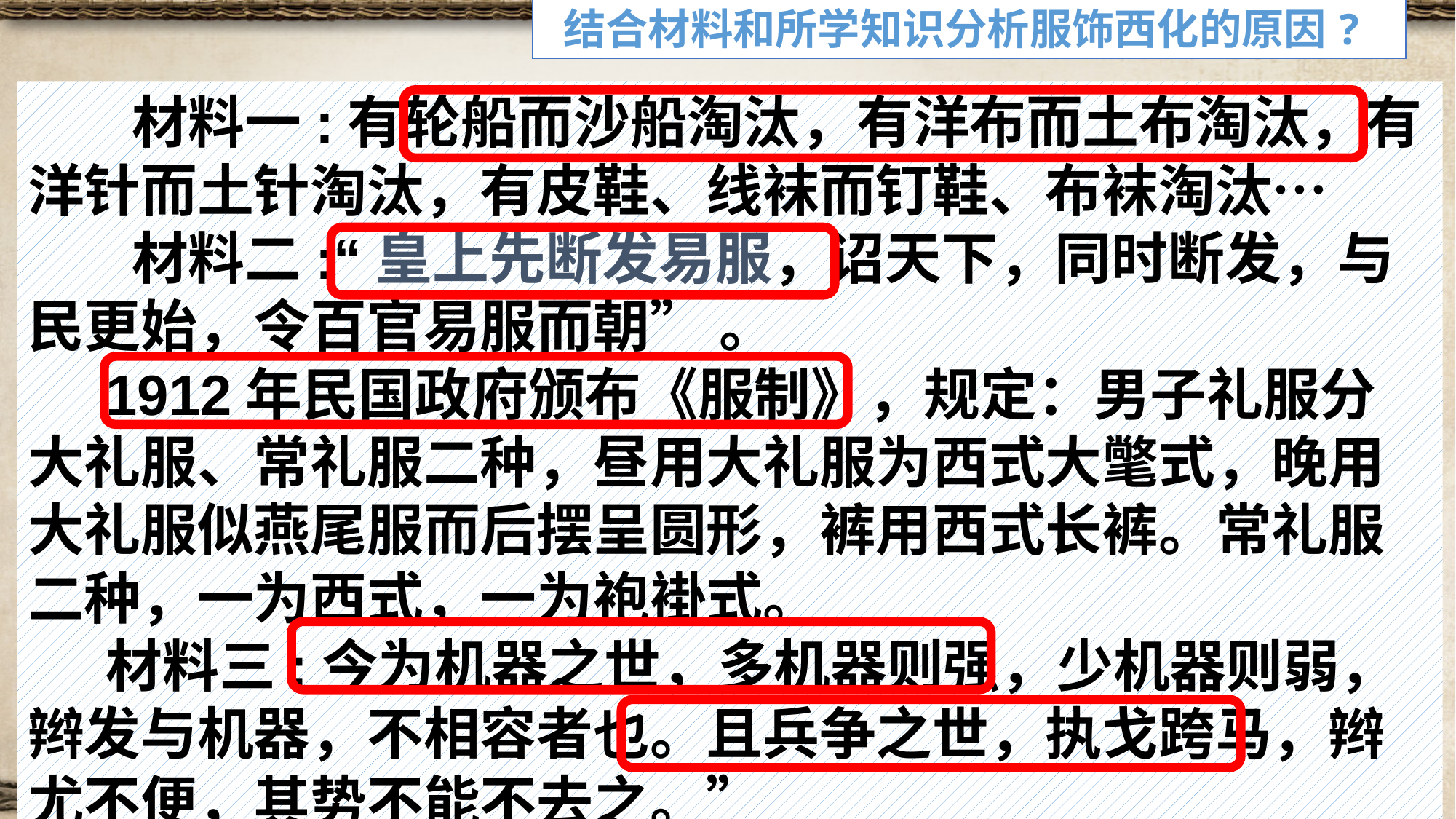

结合材料和所学知识分析服饰西化的原因?
       材料一:有轮船而沙船淘汰，有洋布而土布淘汰，有洋针而土针淘汰，有皮鞋、线袜而钉鞋、布袜淘汰…
       材料二:“皇上先断发易服，诏天下，同时断发，与民更始，令百官易服而朝” 。
     1912年民国政府颁布《服制》，规定：男子礼服分大礼服、常礼服二种，昼用大礼服为西式大氅式，晚用大礼服似燕尾服而后摆呈圆形，裤用西式长裤。常礼服二种，一为西式，一为袍褂式。
     材料三:今为机器之世，多机器则强，少机器则弱，辫发与机器，不相容者也。且兵争之世，执戈跨马，辫尤不便，其势不能不去之。”